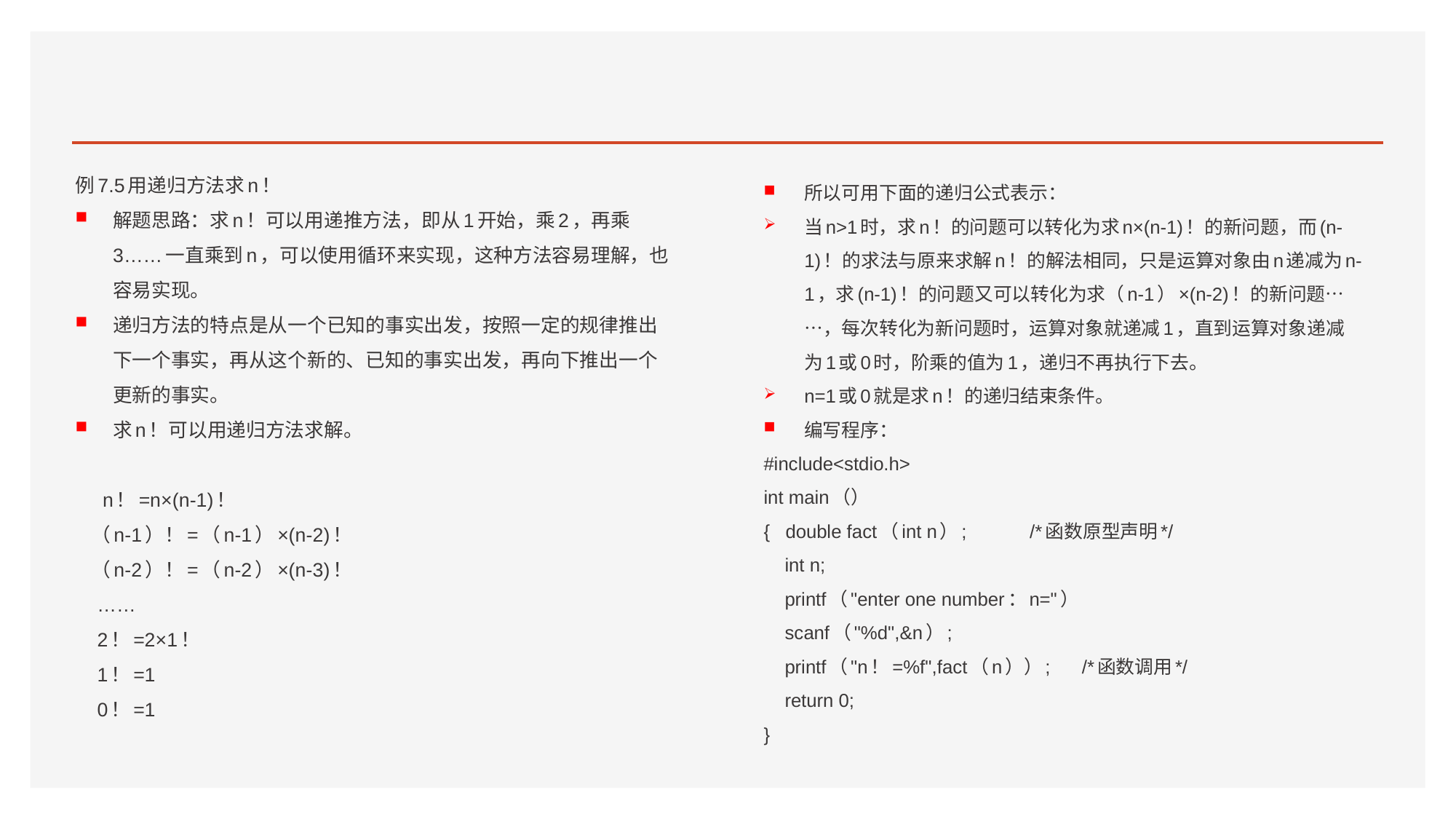

#
例7.5用递归方法求n！
解题思路：求n！可以用递推方法，即从1开始，乘2，再乘3……一直乘到n，可以使用循环来实现，这种方法容易理解，也容易实现。
递归方法的特点是从一个已知的事实出发，按照一定的规律推出下一个事实，再从这个新的、已知的事实出发，再向下推出一个更新的事实。
求n！可以用递归方法求解。

     n！=n×(n-1)！
   （n-1）！=（n-1）×(n-2)！
   （n-2）！=（n-2）×(n-3)！
    ……
    2！=2×1！
    1！=1
    0！=1
所以可用下面的递归公式表示：
当n>1时，求n！的问题可以转化为求n×(n-1)！的新问题，而(n-1)！的求法与原来求解n！的解法相同，只是运算对象由n递减为n-1，求(n-1)！的问题又可以转化为求（n-1）×(n-2)！的新问题……，每次转化为新问题时，运算对象就递减1，直到运算对象递减为1或0时，阶乘的值为1，递归不再执行下去。
n=1或0就是求n！的递归结束条件。
编写程序：
#include<stdio.h>
int main（）
{   double fact（int n）;            /*函数原型声明*/
    int n;
    printf（"enter one number：n="）
    scanf（"%d",&n）;
    printf（"n！=%f",fact（n））;      /*函数调用*/
    return 0;
}